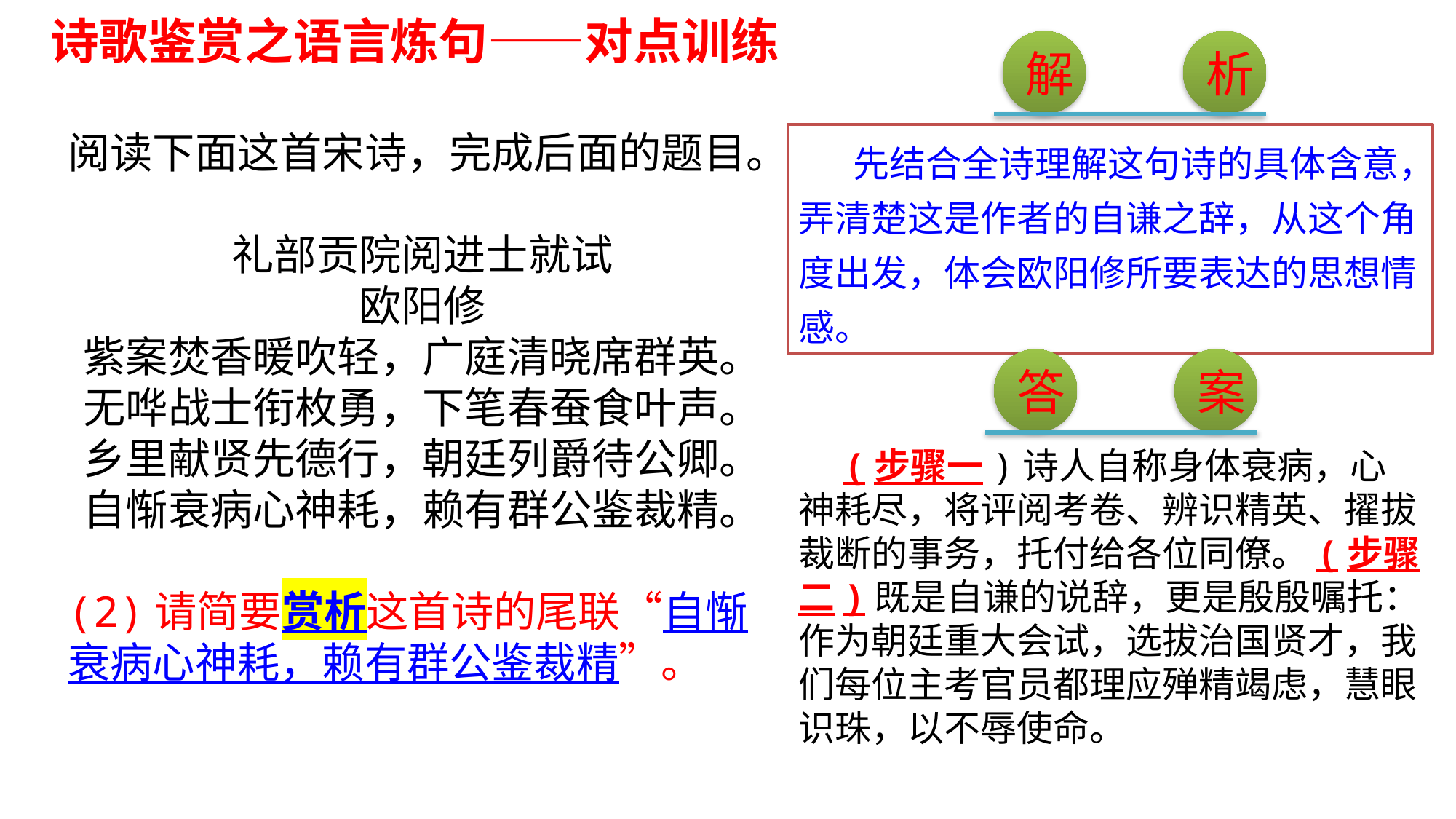

诗歌鉴赏之语言炼句——对点训练
解
析
阅读下面这首宋诗，完成后面的题目。
礼部贡院阅进士就试
欧阳修
紫案焚香暖吹轻，广庭清晓席群英。
无哗战士衔枚勇，下笔春蚕食叶声。
乡里献贤先德行，朝廷列爵待公卿。
自惭衰病心神耗，赖有群公鉴裁精。

(2)请简要赏析这首诗的尾联“自惭衰病心神耗，赖有群公鉴裁精”。
先结合全诗理解这句诗的具体含意，弄清楚这是作者的自谦之辞，从这个角度出发，体会欧阳修所要表达的思想情感。
答
案
　(步骤一)诗人自称身体衰病，心神耗尽，将评阅考卷、辨识精英、擢拔裁断的事务，托付给各位同僚。(步骤二)既是自谦的说辞，更是殷殷嘱托：作为朝廷重大会试，选拔治国贤才，我们每位主考官员都理应殚精竭虑，慧眼识珠，以不辱使命。